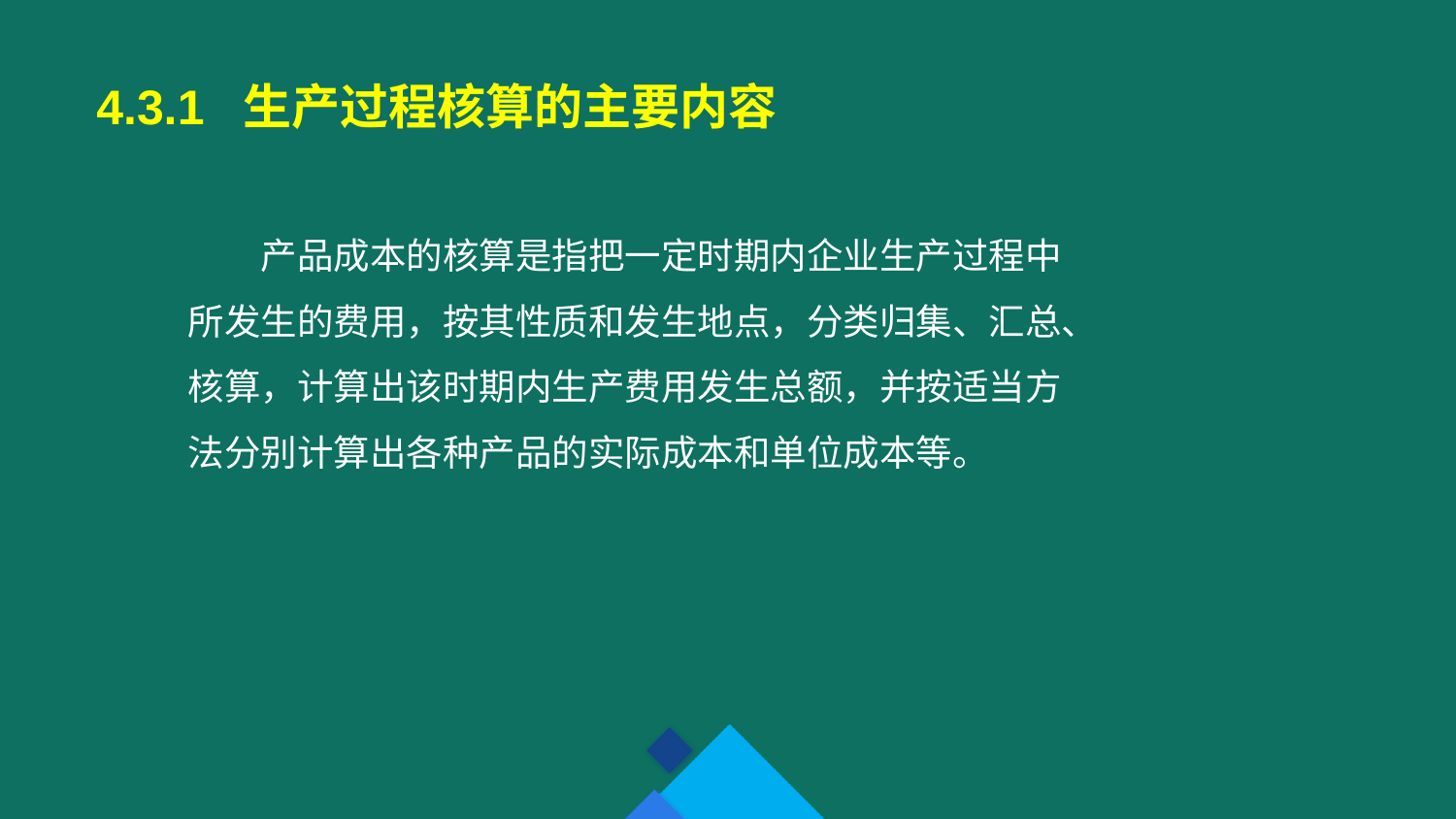

4.3.1  生产过程核算的主要内容
产品成本的核算是指把一定时期内企业生产过程中所发生的费用，按其性质和发生地点，分类归集、汇总、核算，计算出该时期内生产费用发生总额，并按适当方法分别计算出各种产品的实际成本和单位成本等。